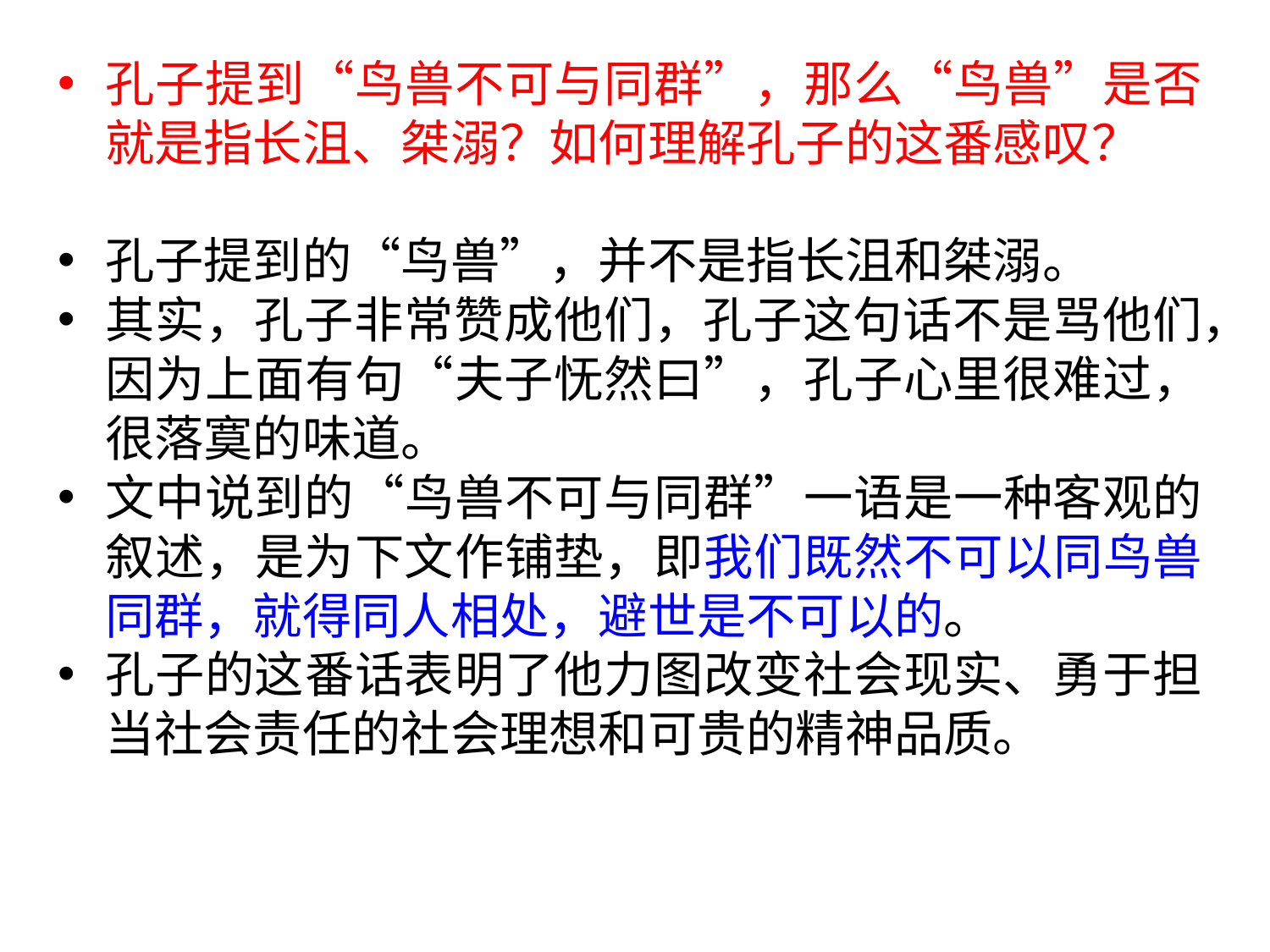

孔子提到“鸟兽不可与同群”，那么“鸟兽”是否就是指长沮、桀溺？如何理解孔子的这番感叹？

孔子提到的“鸟兽”，并不是指长沮和桀溺。
其实，孔子非常赞成他们，孔子这句话不是骂他们，因为上面有句“夫子怃然曰”，孔子心里很难过，很落寞的味道。
文中说到的“鸟兽不可与同群”一语是一种客观的叙述，是为下文作铺垫，即我们既然不可以同鸟兽同群，就得同人相处，避世是不可以的。
孔子的这番话表明了他力图改变社会现实、勇于担当社会责任的社会理想和可贵的精神品质。